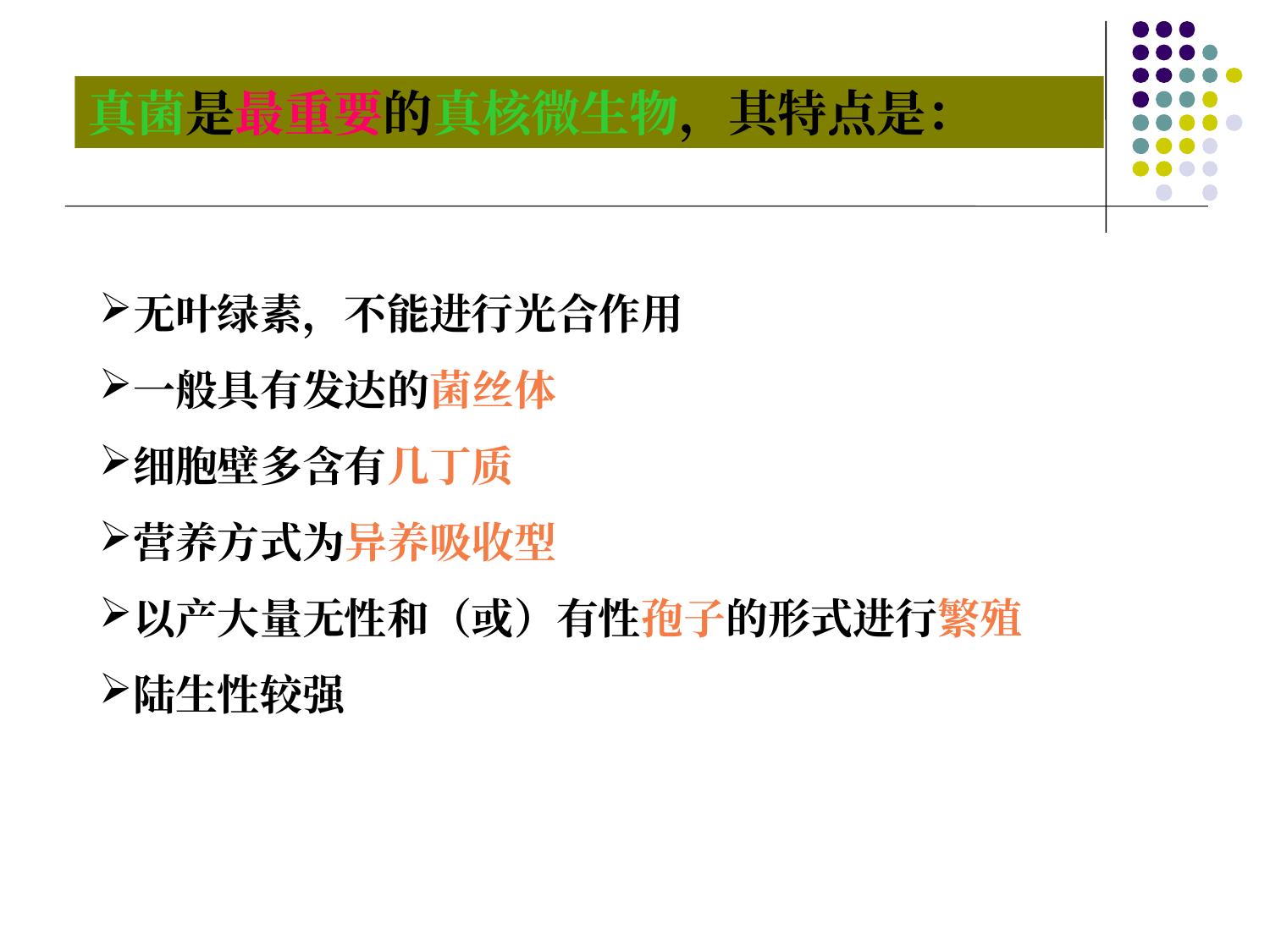

真菌是最重要的真核微生物，其特点是：
无叶绿素，不能进行光合作用
一般具有发达的菌丝体
细胞壁多含有几丁质
营养方式为异养吸收型
以产大量无性和（或）有性孢子的形式进行繁殖
陆生性较强